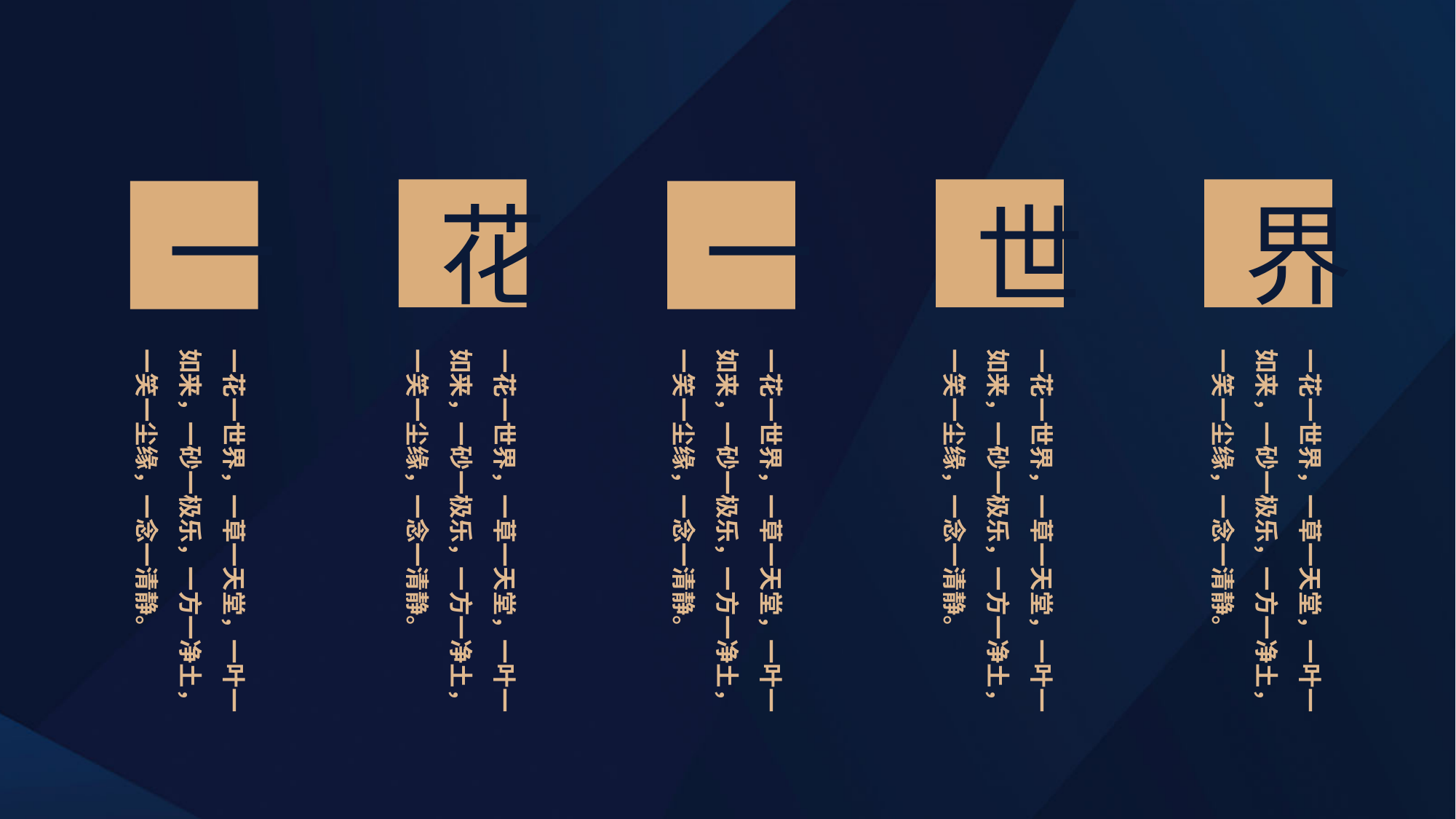

一

花
一

世

界
一花一世界，一草一天堂，一叶一如来，一砂一极乐，一方一净土，一笑一尘缘，一念一清静。
一花一世界，一草一天堂，一叶一如来，一砂一极乐，一方一净土，一笑一尘缘，一念一清静。
一花一世界，一草一天堂，一叶一如来，一砂一极乐，一方一净土，一笑一尘缘，一念一清静。
一花一世界，一草一天堂，一叶一如来，一砂一极乐，一方一净土，一笑一尘缘，一念一清静。
一花一世界，一草一天堂，一叶一如来，一砂一极乐，一方一净土，一笑一尘缘，一念一清静。